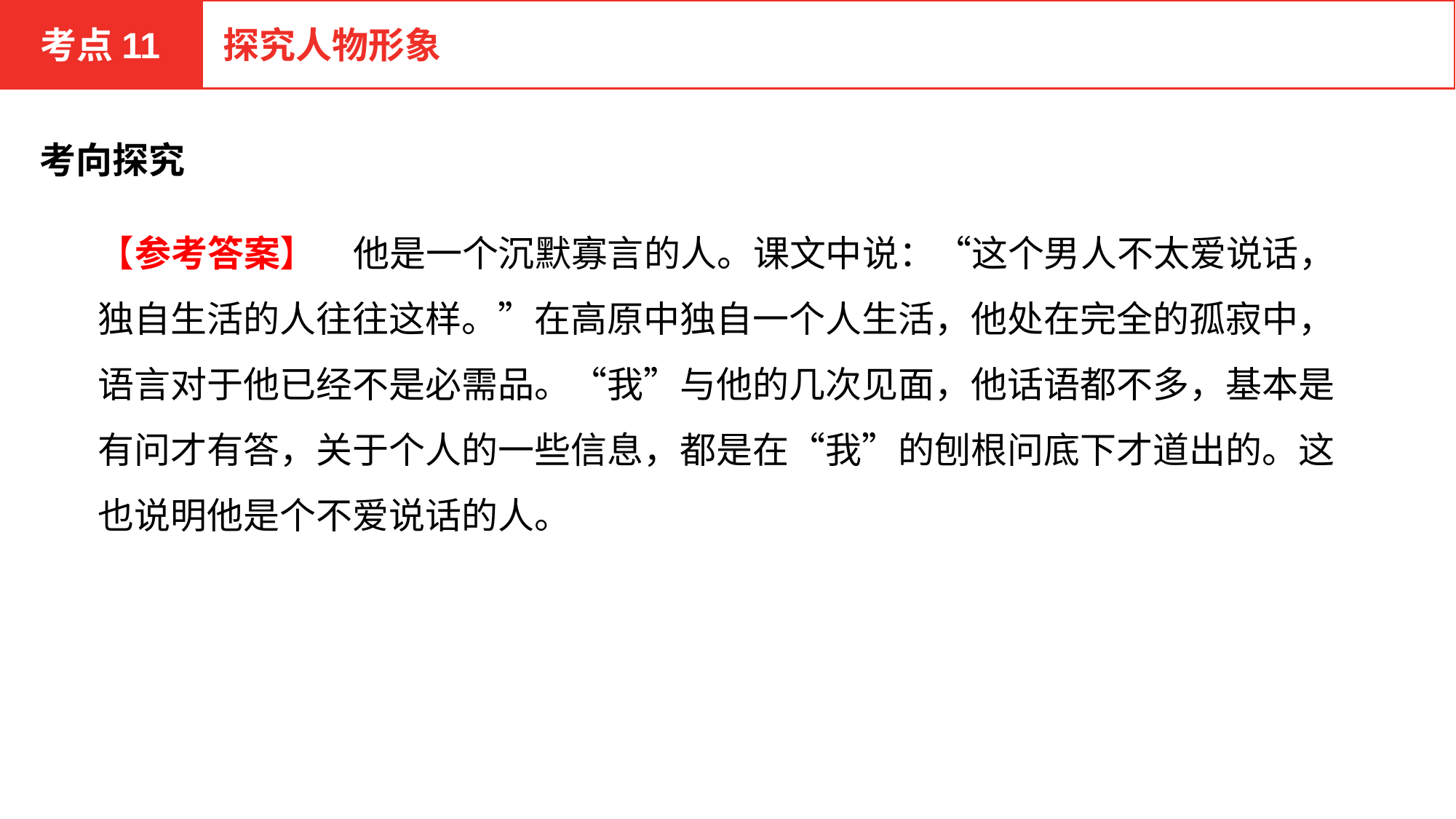

考点11
探究人物形象
考向探究

【参考答案】　他是一个沉默寡言的人。课文中说：“这个男人不太爱说话，独自生活的人往往这样。”在高原中独自一个人生活，他处在完全的孤寂中，语言对于他已经不是必需品。“我”与他的几次见面，他话语都不多，基本是有问才有答，关于个人的一些信息，都是在“我”的刨根问底下才道出的。这也说明他是个不爱说话的人。